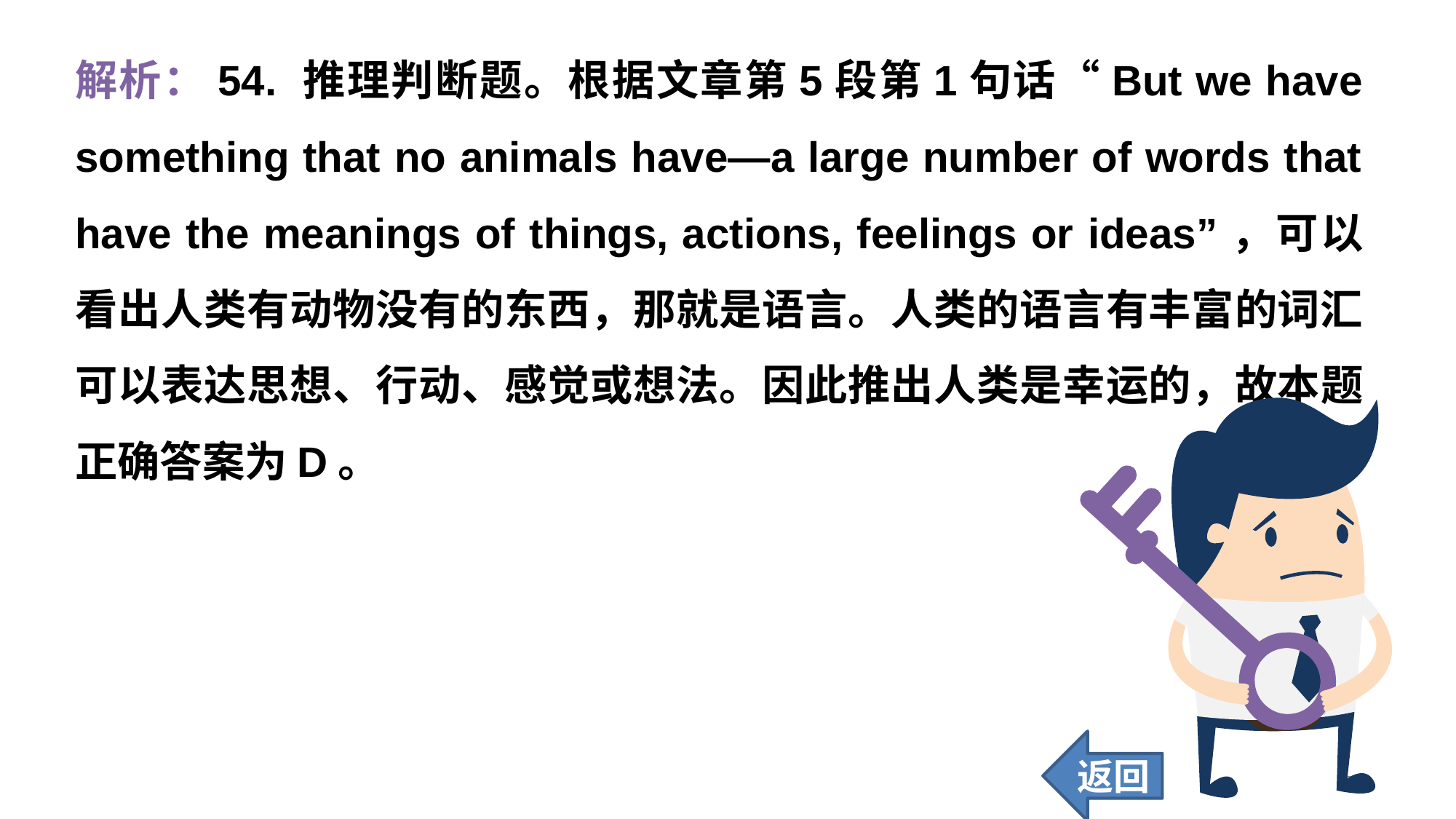

解析：54. 推理判断题。根据文章第5段第1句话“But we have something that no animals have—a large number of words that have the meanings of things, actions, feelings or ideas”，可以看出人类有动物没有的东西，那就是语言。人类的语言有丰富的词汇可以表达思想、行动、感觉或想法。因此推出人类是幸运的，故本题正确答案为D。

返回
383